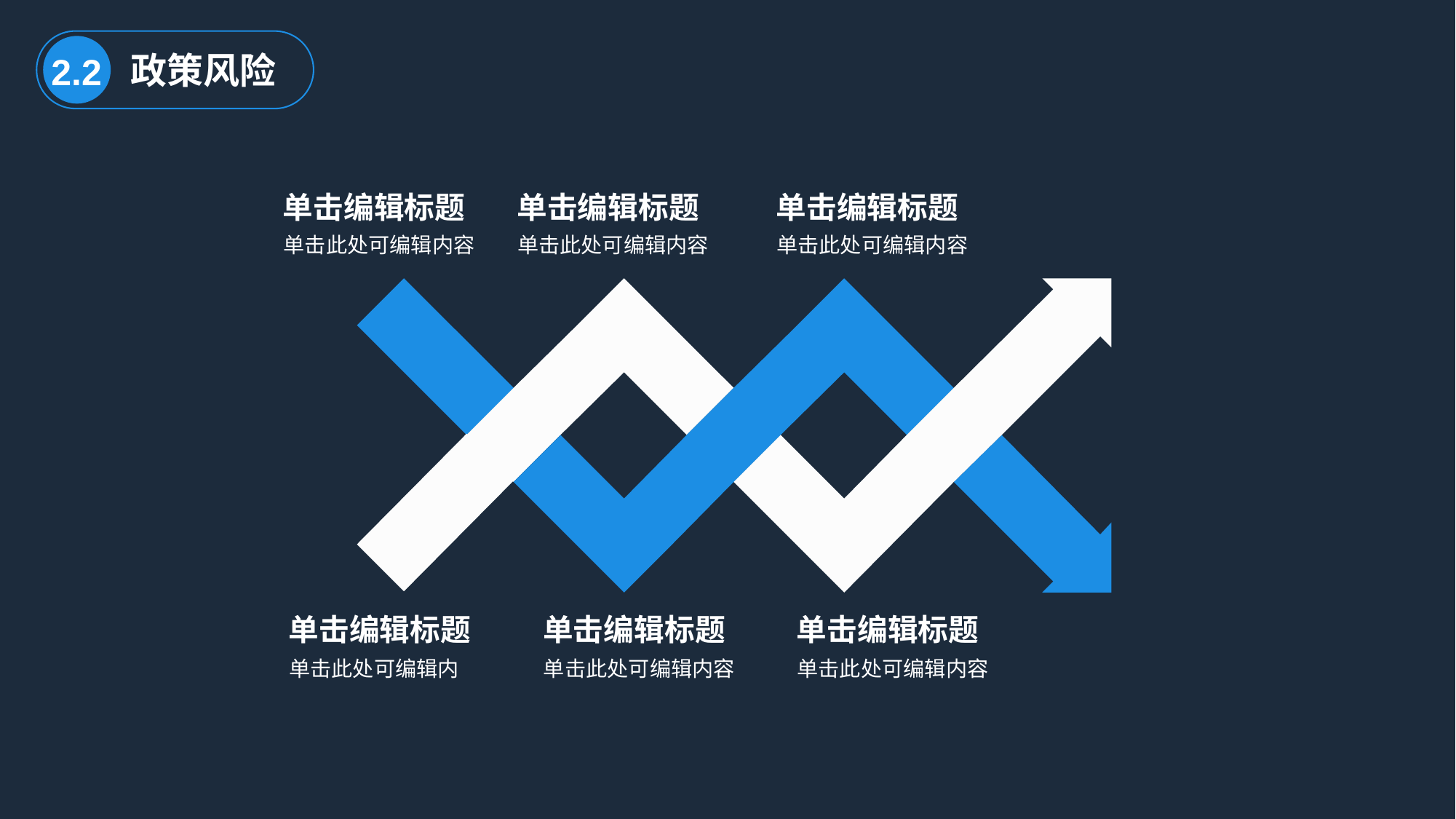

政策风险
2.2
单击编辑标题
单击编辑标题
单击编辑标题
单击此处可编辑内容
单击此处可编辑内容
单击此处可编辑内容

单击编辑标题
单击编辑标题
单击编辑标题
单击此处可编辑内
单击此处可编辑内容
单击此处可编辑内容